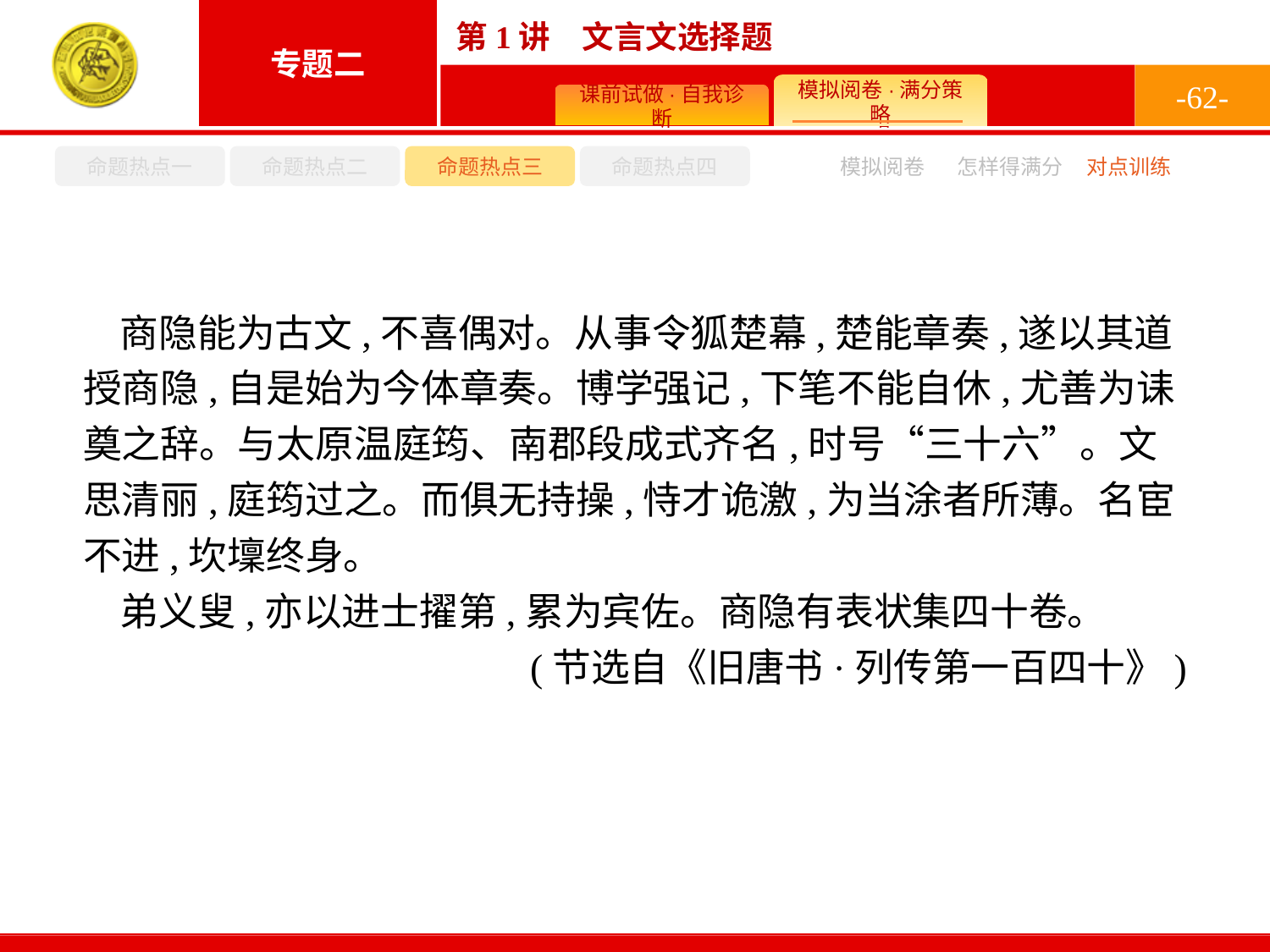

-62-
命题热点一
命题热点二
命题热点三
命题热点四
模拟阅卷
怎样得满分
对点训练
商隐能为古文,不喜偶对。从事令狐楚幕,楚能章奏,遂以其道授商隐,自是始为今体章奏。博学强记,下笔不能自休,尤善为诔奠之辞。与太原温庭筠、南郡段成式齐名,时号“三十六”。文思清丽,庭筠过之。而俱无持操,恃才诡激,为当涂者所薄。名宦不进,坎壈终身。
弟义叟,亦以进士擢第,累为宾佐。商隐有表状集四十卷。
(节选自《旧唐书·列传第一百四十》)